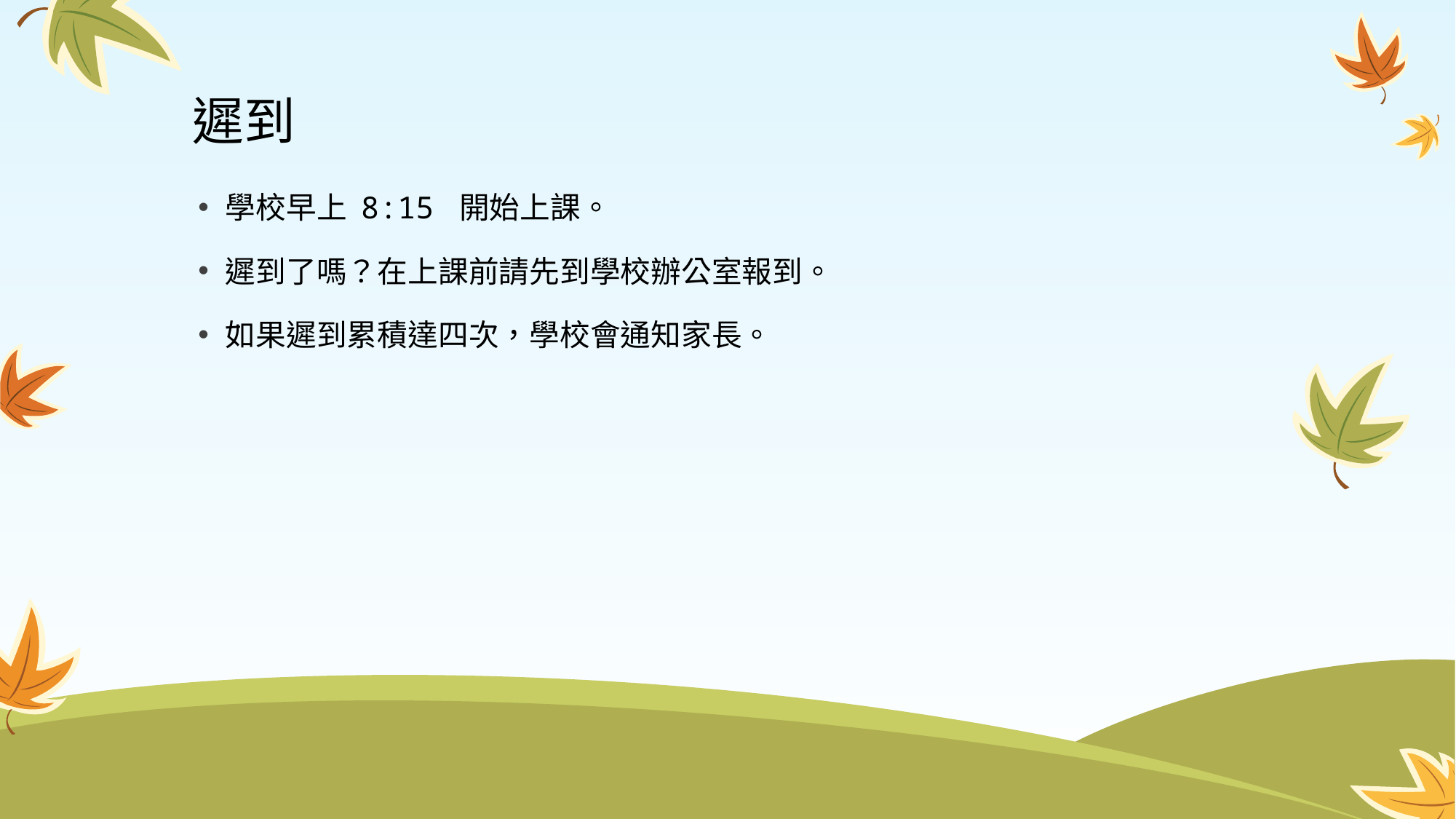

# 遲到
學校早上 8:15 開始上課。
遲到了嗎？在上課前請先到學校辦公室報到。
如果遲到累積達四次，學校會通知家長。